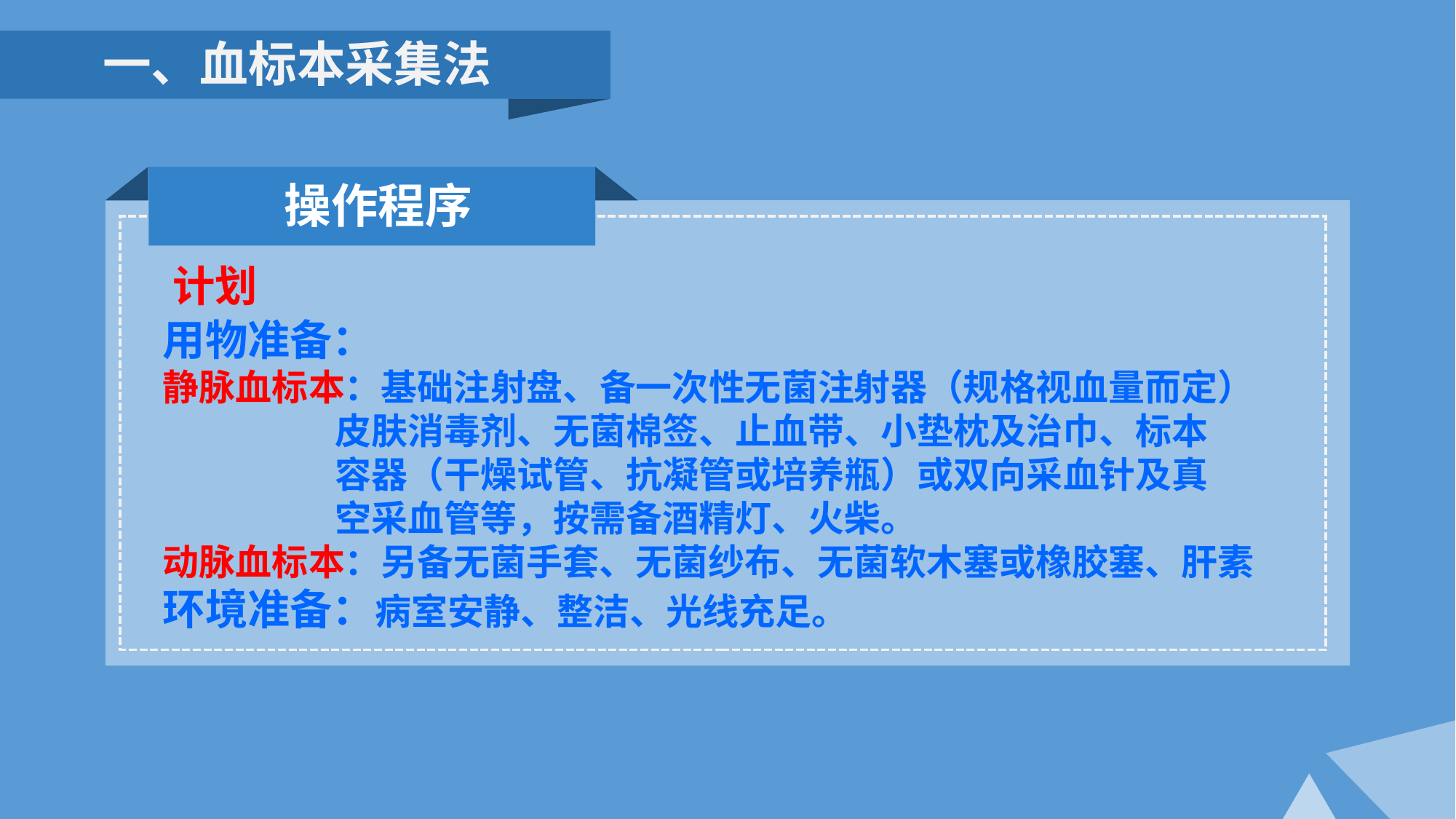

一、血标本采集法

操作程序

计划
用物准备：
静脉血标本：基础注射盘、备一次性无菌注射器（规格视血量而定）
                    皮肤消毒剂、无菌棉签、止血带、小垫枕及治巾、标本
                    容器（干燥试管、抗凝管或培养瓶）或双向采血针及真
                    空采血管等，按需备酒精灯、火柴。
动脉血标本：另备无菌手套、无菌纱布、无菌软木塞或橡胶塞、肝素
环境准备：病室安静、整洁、光线充足。